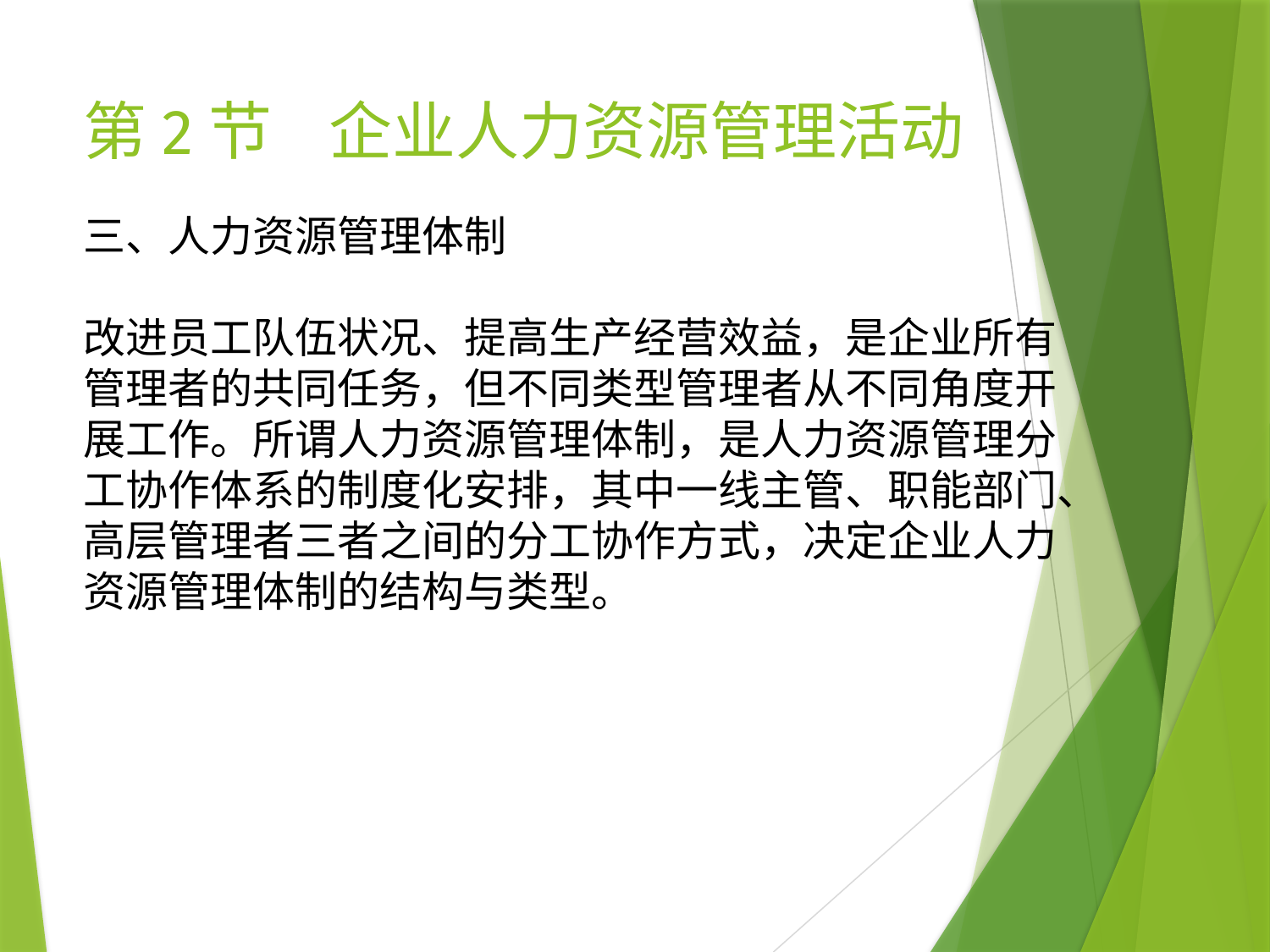

# 第2节    企业人力资源管理活动
三、人力资源管理体制

改进员工队伍状况、提高生产经营效益，是企业所有管理者的共同任务，但不同类型管理者从不同角度开展工作。所谓人力资源管理体制，是人力资源管理分工协作体系的制度化安排，其中一线主管、职能部门、高层管理者三者之间的分工协作方式，决定企业人力资源管理体制的结构与类型。